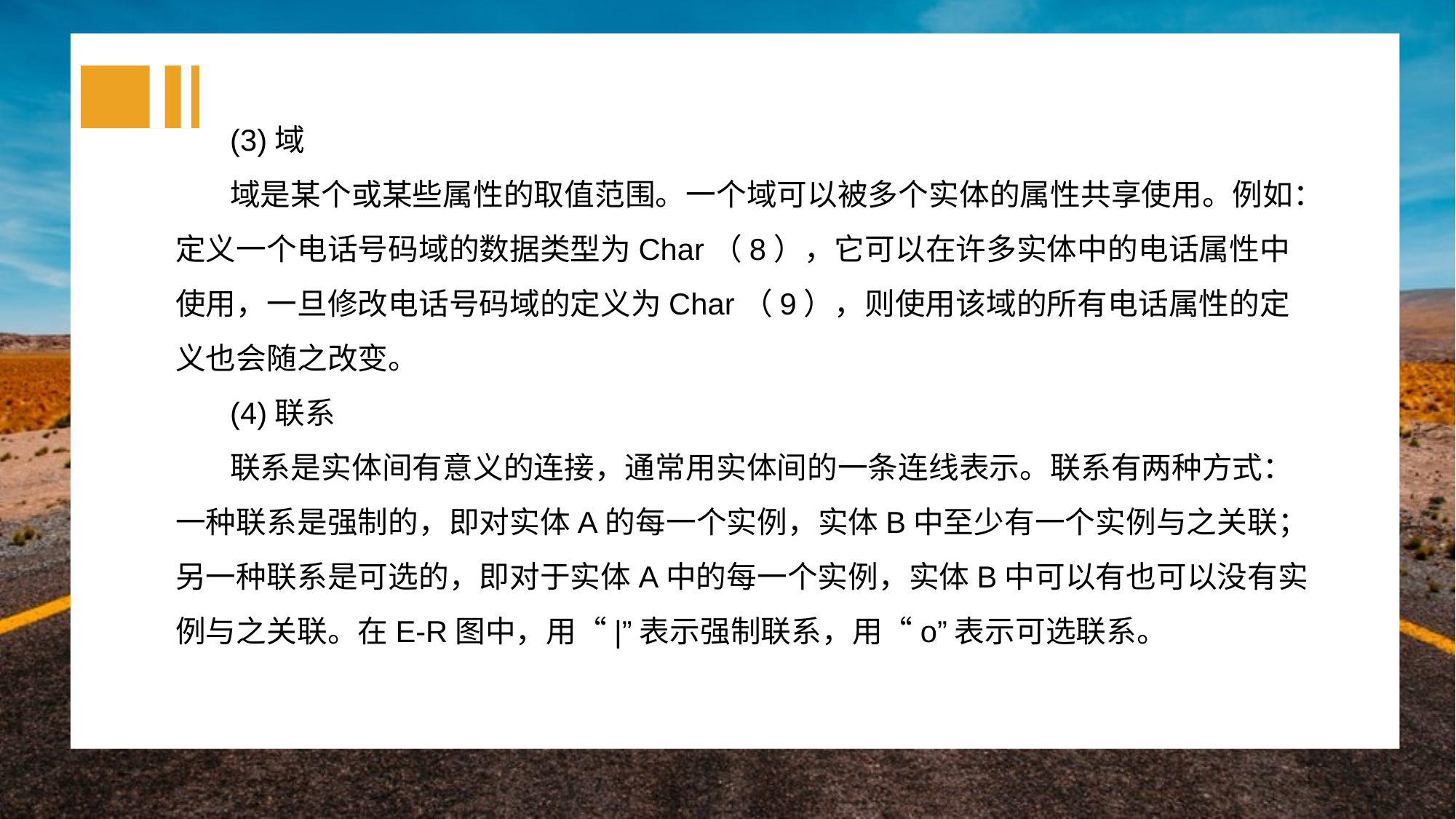

(3)域
域是某个或某些属性的取值范围。一个域可以被多个实体的属性共享使用。例如：定义一个电话号码域的数据类型为Char（8），它可以在许多实体中的电话属性中使用，一旦修改电话号码域的定义为Char（9），则使用该域的所有电话属性的定义也会随之改变。
(4)联系
联系是实体间有意义的连接，通常用实体间的一条连线表示。联系有两种方式：一种联系是强制的，即对实体A的每一个实例，实体B中至少有一个实例与之关联；另一种联系是可选的，即对于实体A中的每一个实例，实体B中可以有也可以没有实例与之关联。在E-R图中，用“|”表示强制联系，用“o”表示可选联系。